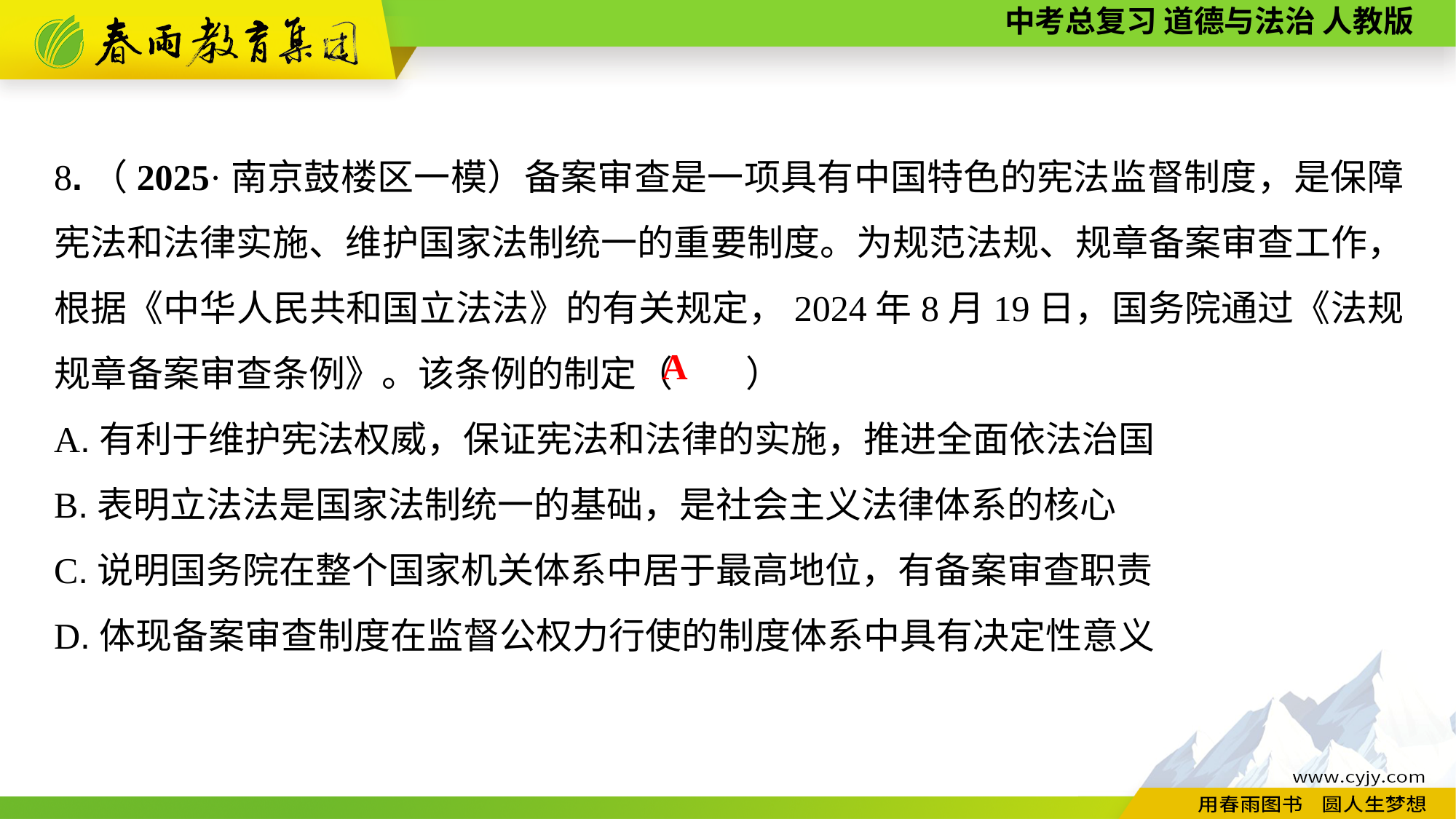

8.（2025·南京鼓楼区一模）备案审查是一项具有中国特色的宪法监督制度，是保障宪法和法律实施、维护国家法制统一的重要制度。为规范法规、规章备案审查工作，根据《中华人民共和国立法法》的有关规定，2024年8月19日，国务院通过《法规规章备案审查条例》。该条例的制定（　　）
A.有利于维护宪法权威，保证宪法和法律的实施，推进全面依法治国
B.表明立法法是国家法制统一的基础，是社会主义法律体系的核心
C.说明国务院在整个国家机关体系中居于最高地位，有备案审查职责
D.体现备案审查制度在监督公权力行使的制度体系中具有决定性意义
A